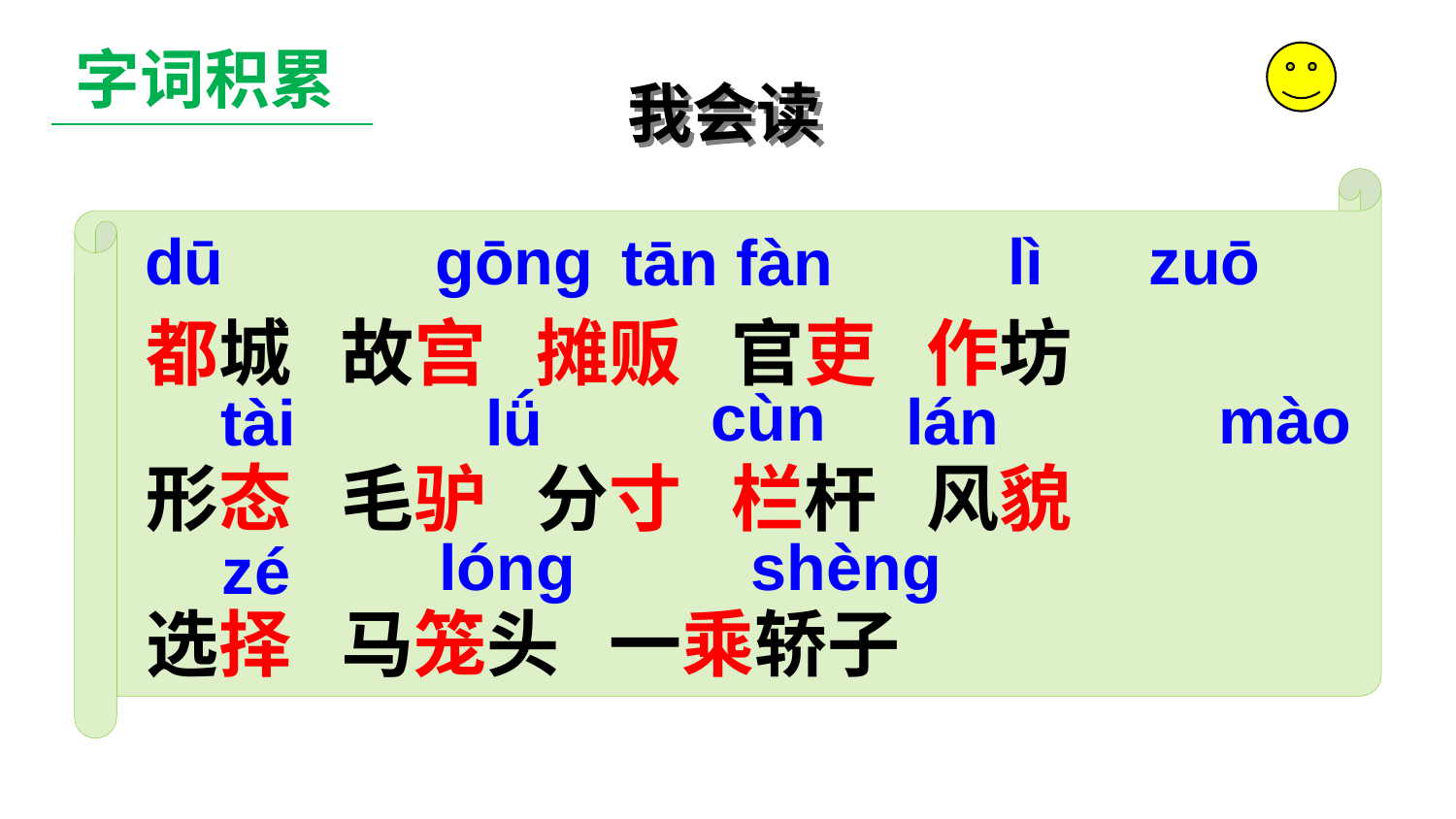

字词积累

我会读

dū
lì
ɡōnɡ
zuō
tān fàn
都城   故宫   摊贩   官吏   作坊
形态   毛驴   分寸   栏杆   风貌
选择   马笼头   一乘轿子
cùn
mào
lán
tài
lǘ
lónɡ
shènɡ
zé